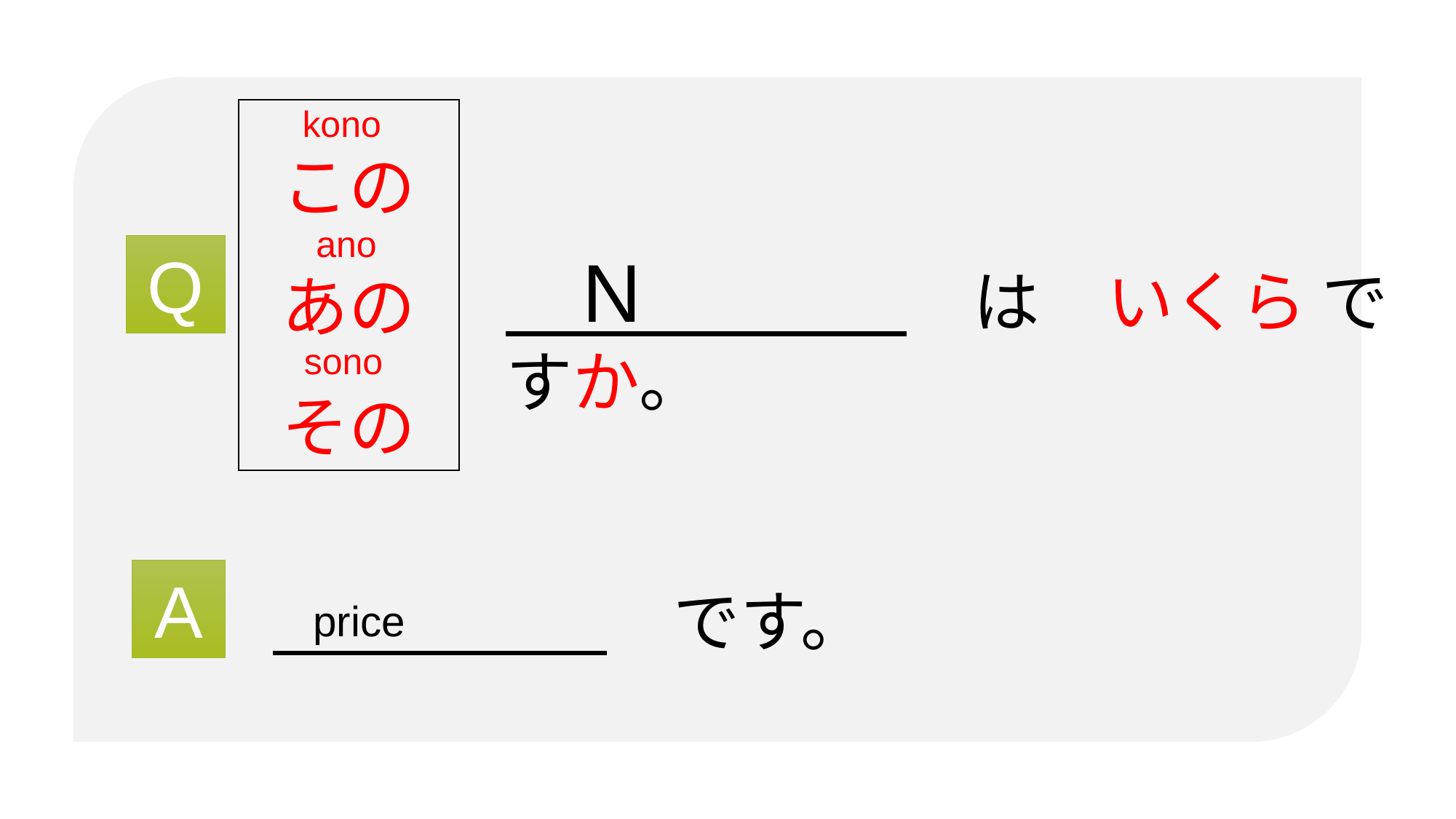

kono
この
あの
その
ano
N
Q
　　　　　　　は　いくら ですか。
sono
A
　　　　　　です。
price